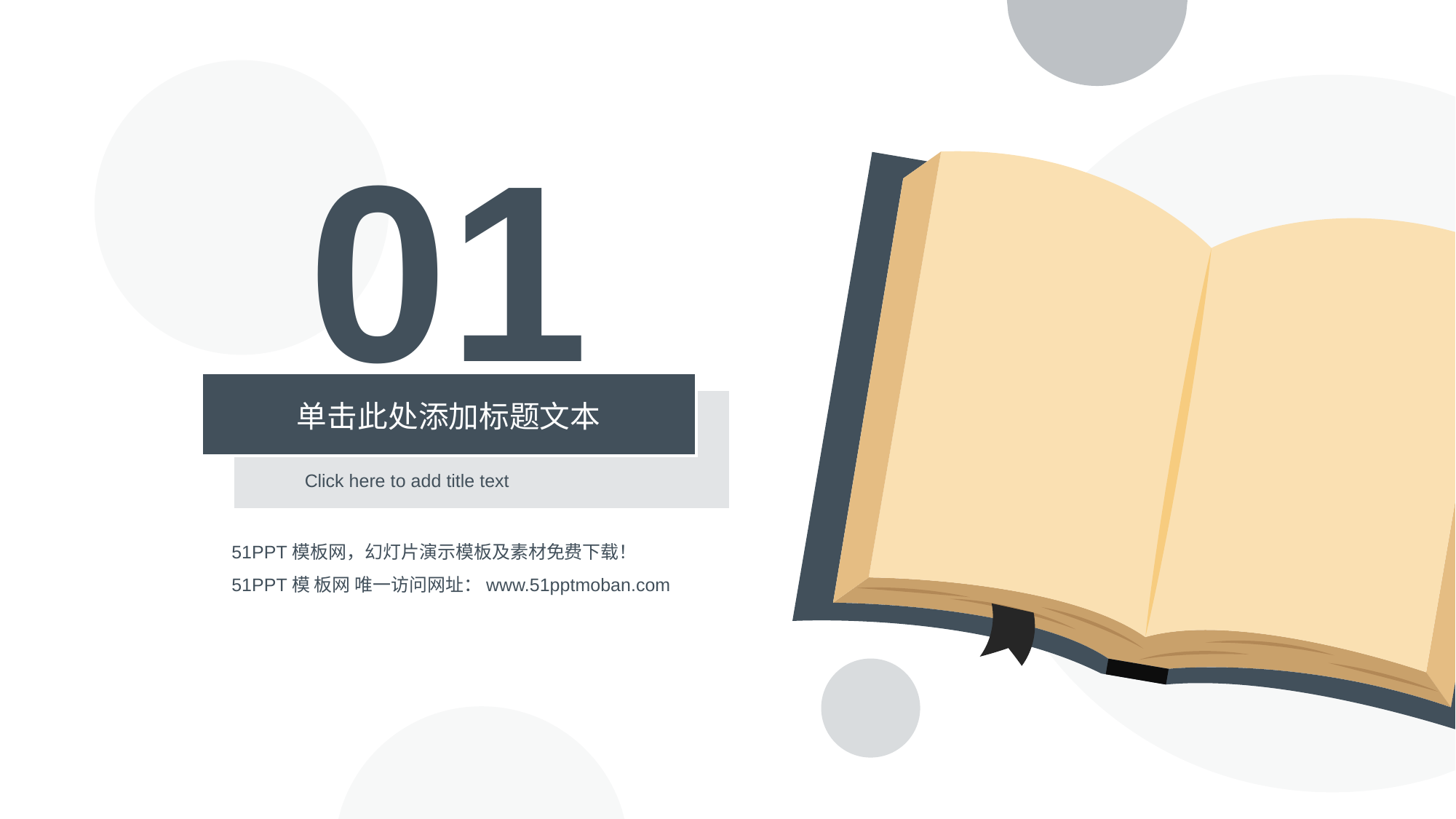

01

单击此处添加标题文本
Click here to add title text
51PPT模板网，幻灯片演示模板及素材免费下载！
51PPT模 板网 唯一访问网址：www.51pptmoban.com